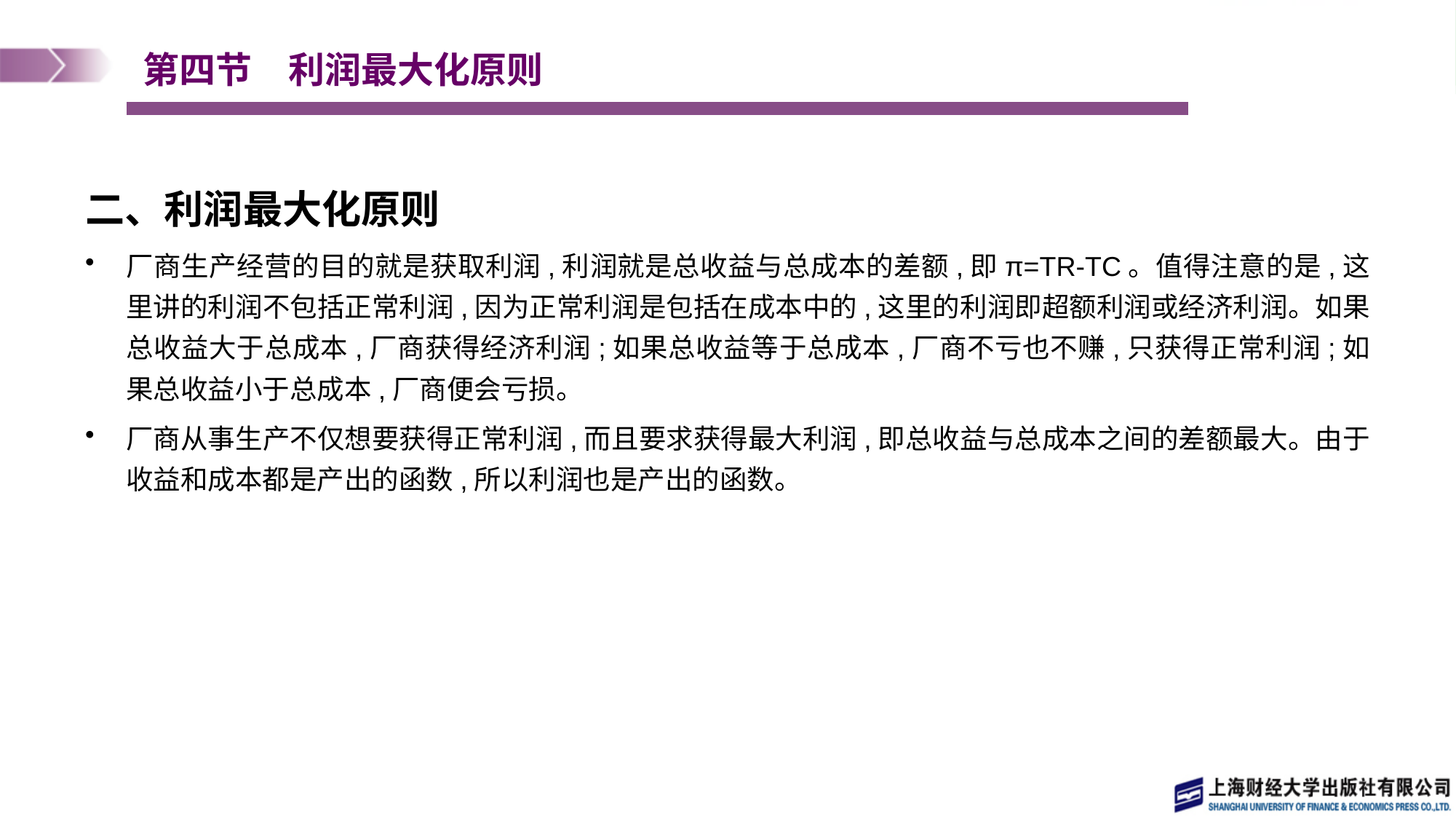

# 第四节　利润最大化原则
二、利润最大化原则
厂商生产经营的目的就是获取利润,利润就是总收益与总成本的差额,即π=TR-TC。值得注意的是,这里讲的利润不包括正常利润,因为正常利润是包括在成本中的,这里的利润即超额利润或经济利润。如果总收益大于总成本,厂商获得经济利润;如果总收益等于总成本,厂商不亏也不赚,只获得正常利润;如果总收益小于总成本,厂商便会亏损。
厂商从事生产不仅想要获得正常利润,而且要求获得最大利润,即总收益与总成本之间的差额最大。由于收益和成本都是产出的函数,所以利润也是产出的函数。